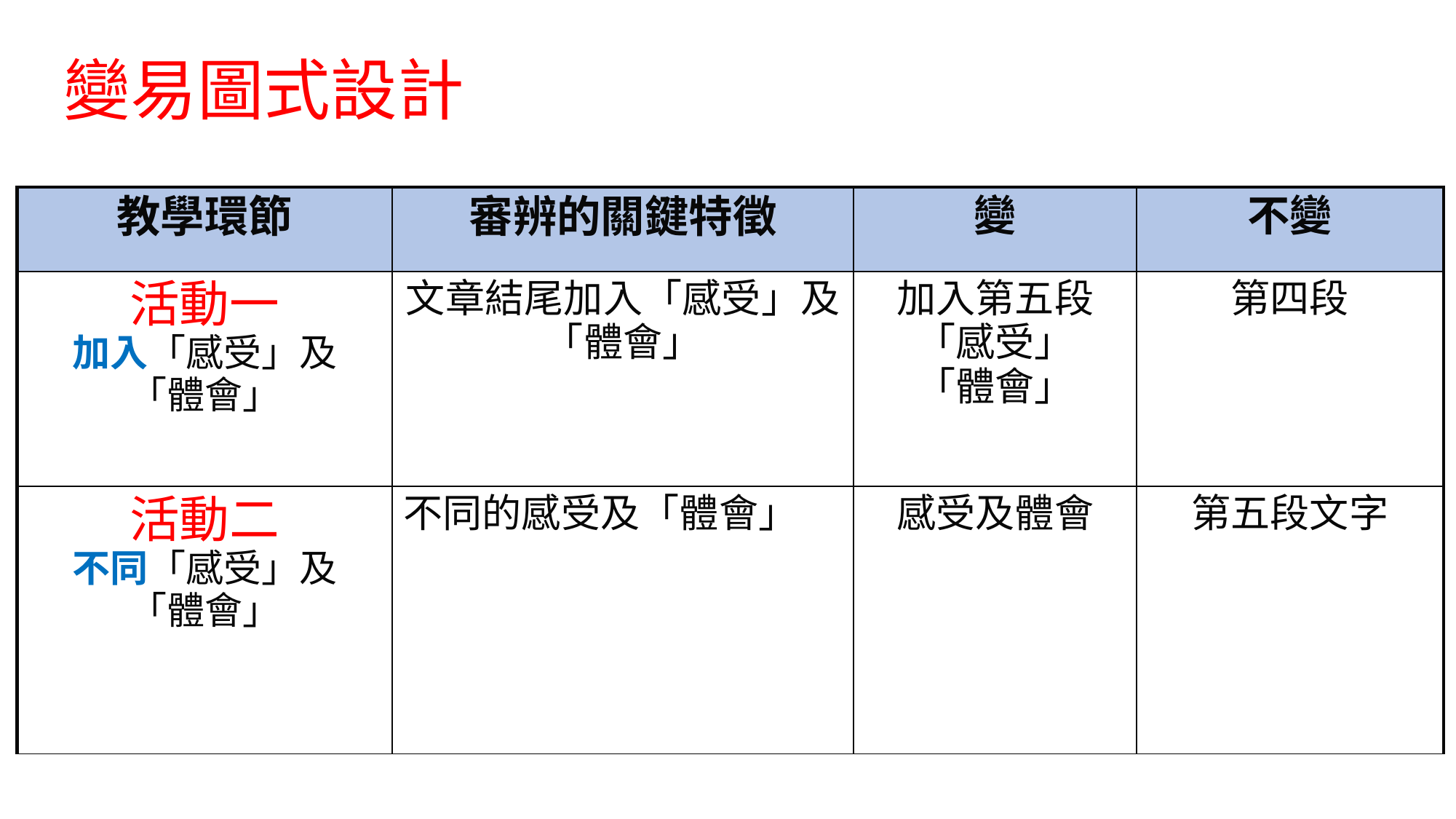

# 變易圖式設計
| 教學環節 | 審辨的關鍵特徵 | 變 | 不變 |
| --- | --- | --- | --- |
| 活動一 加入「感受」及 「體會」 | 文章結尾加入「感受」及「體會」 | 加入第五段 「感受」 「體會」 | 第四段 |
| 活動二 不同「感受」及 「體會」 | 不同的感受及「體會」 | 感受及體會 | 第五段文字 |